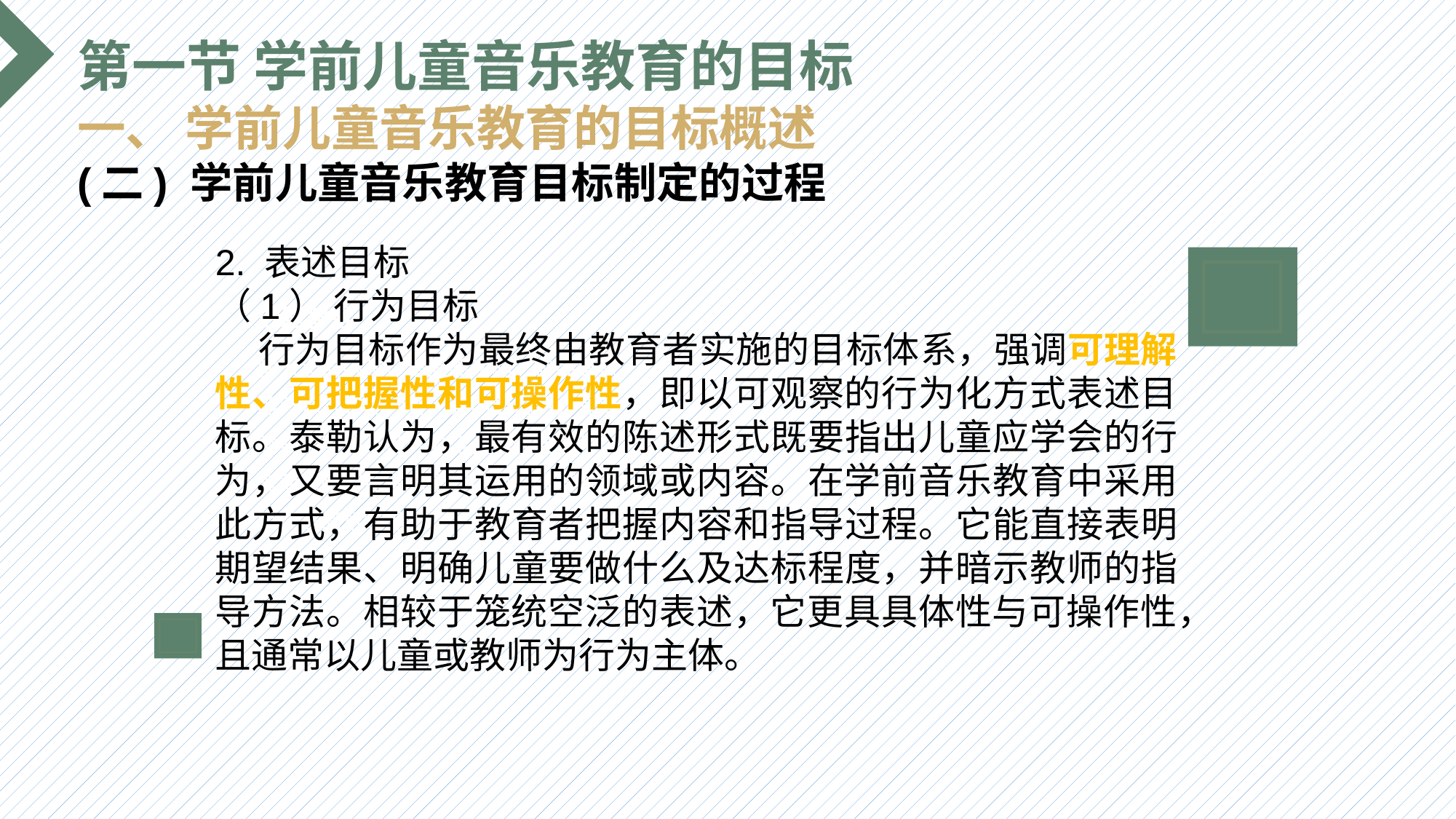

第一节 学前儿童音乐教育的目标
一、 学前儿童音乐教育的目标概述
(二) 学前儿童音乐教育目标制定的过程

2. 表述目标
（1） 行为目标
    行为目标作为最终由教育者实施的目标体系，强调可理解性、可把握性和可操作性，即以可观察的行为化方式表述目标。泰勒认为，最有效的陈述形式既要指出儿童应学会的行为，又要言明其运用的领域或内容。在学前音乐教育中采用此方式，有助于教育者把握内容和指导过程。它能直接表明期望结果、明确儿童要做什么及达标程度，并暗示教师的指导方法。相较于笼统空泛的表述，它更具具体性与可操作性，且通常以儿童或教师为行为主体。

选题背景
输入您的内容，请简要说明，言简意赅即可输入您的内容，请简要说明，言简意赅即可输入您的内容，请简要说明，言简意赅即可输入您的内容，请简要说明，言简意赅即可